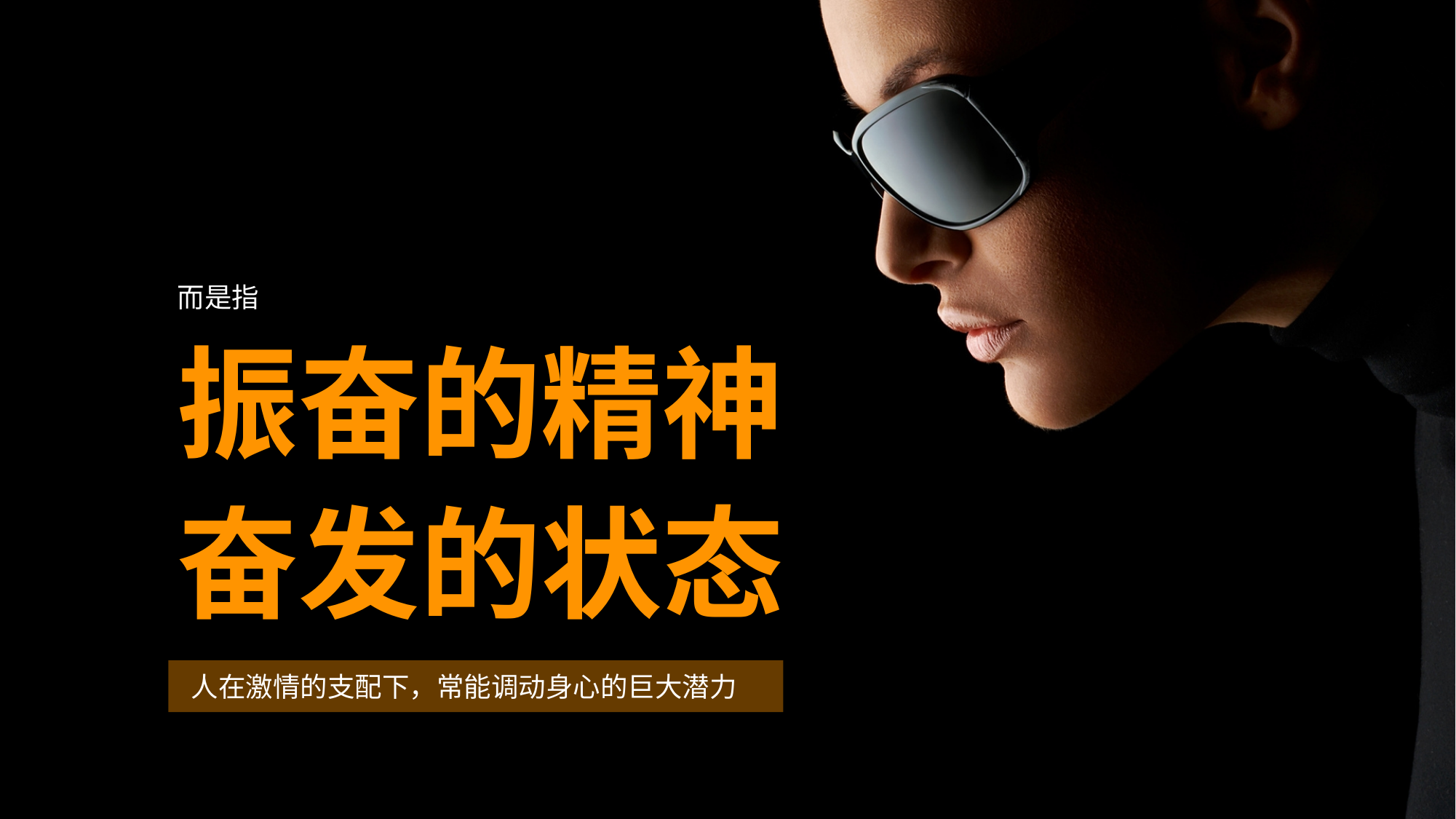

而是指
振奋的精神
奋发的状态

人在激情的支配下，常能调动身心的巨大潜力